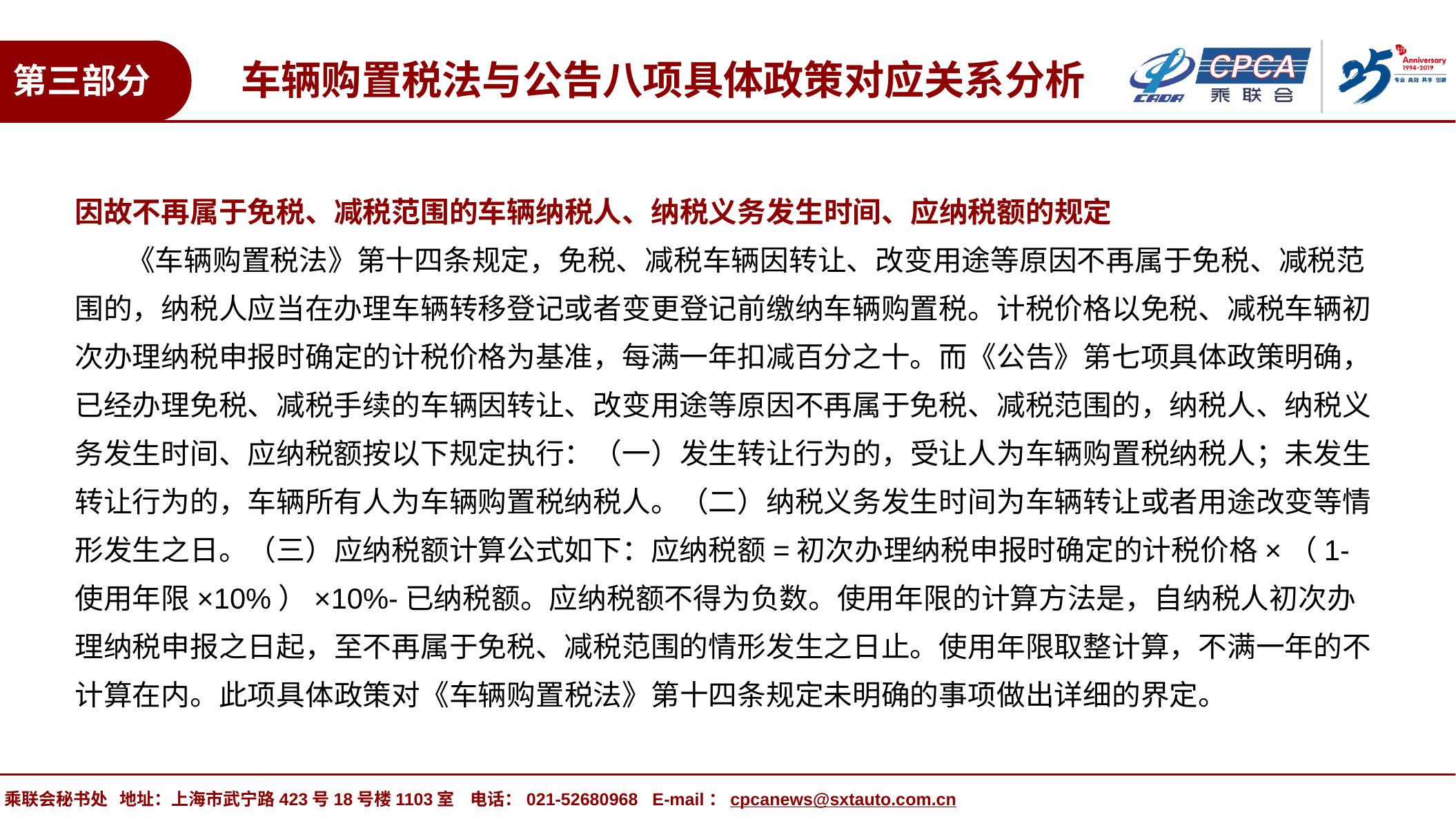

车辆购置税法与公告八项具体政策对应关系分析
第三部分
因故不再属于免税、减税范围的车辆纳税人、纳税义务发生时间、应纳税额的规定
       《车辆购置税法》第十四条规定，免税、减税车辆因转让、改变用途等原因不再属于免税、减税范围的，纳税人应当在办理车辆转移登记或者变更登记前缴纳车辆购置税。计税价格以免税、减税车辆初次办理纳税申报时确定的计税价格为基准，每满一年扣减百分之十。而《公告》第七项具体政策明确，已经办理免税、减税手续的车辆因转让、改变用途等原因不再属于免税、减税范围的，纳税人、纳税义务发生时间、应纳税额按以下规定执行：（一）发生转让行为的，受让人为车辆购置税纳税人；未发生转让行为的，车辆所有人为车辆购置税纳税人。（二）纳税义务发生时间为车辆转让或者用途改变等情形发生之日。（三）应纳税额计算公式如下：应纳税额=初次办理纳税申报时确定的计税价格×（1-使用年限×10%）×10%-已纳税额。应纳税额不得为负数。使用年限的计算方法是，自纳税人初次办理纳税申报之日起，至不再属于免税、减税范围的情形发生之日止。使用年限取整计算，不满一年的不计算在内。此项具体政策对《车辆购置税法》第十四条规定未明确的事项做出详细的界定。